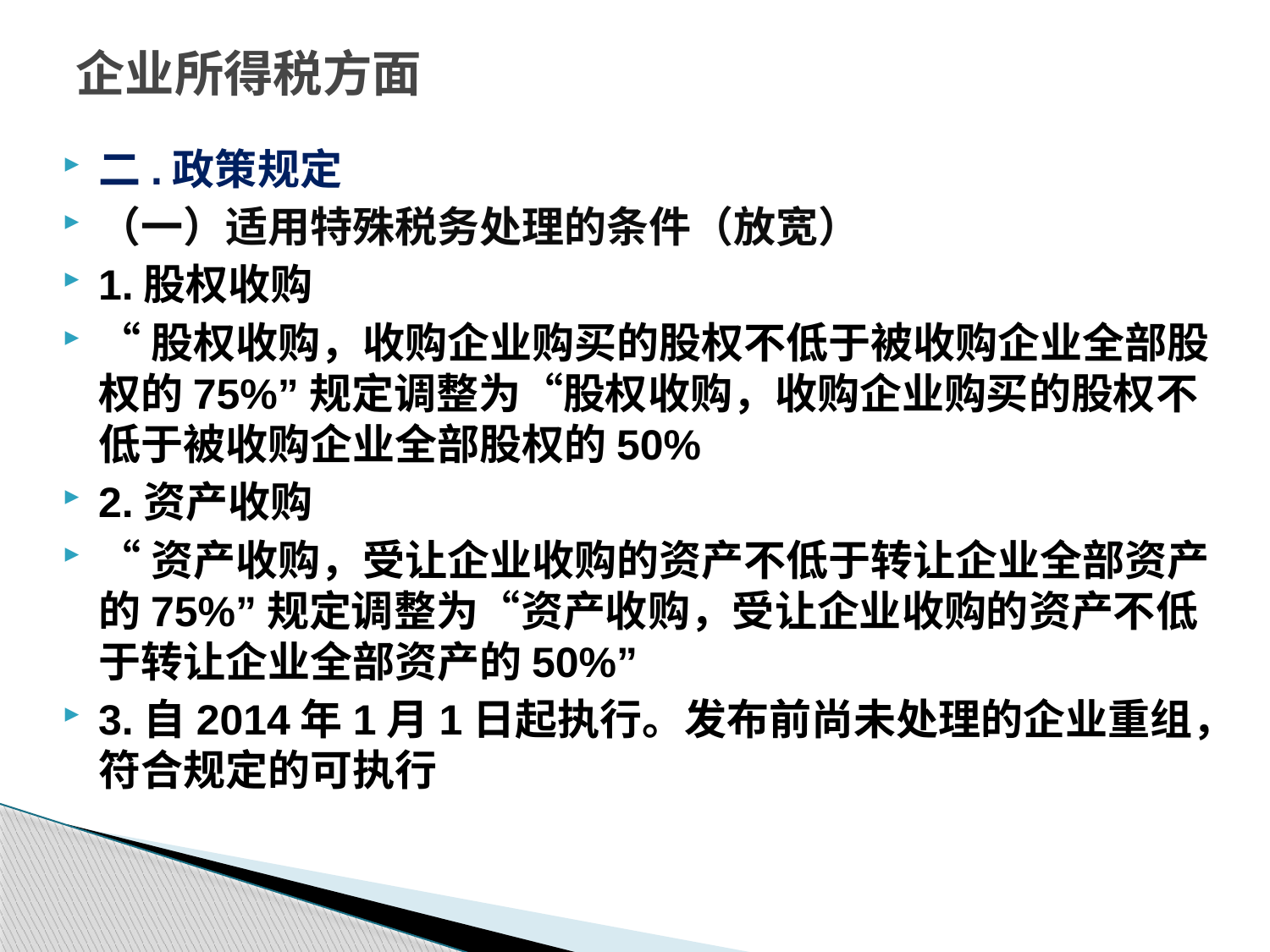

# 企业所得税方面
二.政策规定
（一）适用特殊税务处理的条件（放宽）
1.股权收购
“股权收购，收购企业购买的股权不低于被收购企业全部股权的75%”规定调整为“股权收购，收购企业购买的股权不低于被收购企业全部股权的50%
2.资产收购
“资产收购，受让企业收购的资产不低于转让企业全部资产的75%”规定调整为“资产收购，受让企业收购的资产不低于转让企业全部资产的50%”
3.自2014年1月1日起执行。发布前尚未处理的企业重组，符合规定的可执行